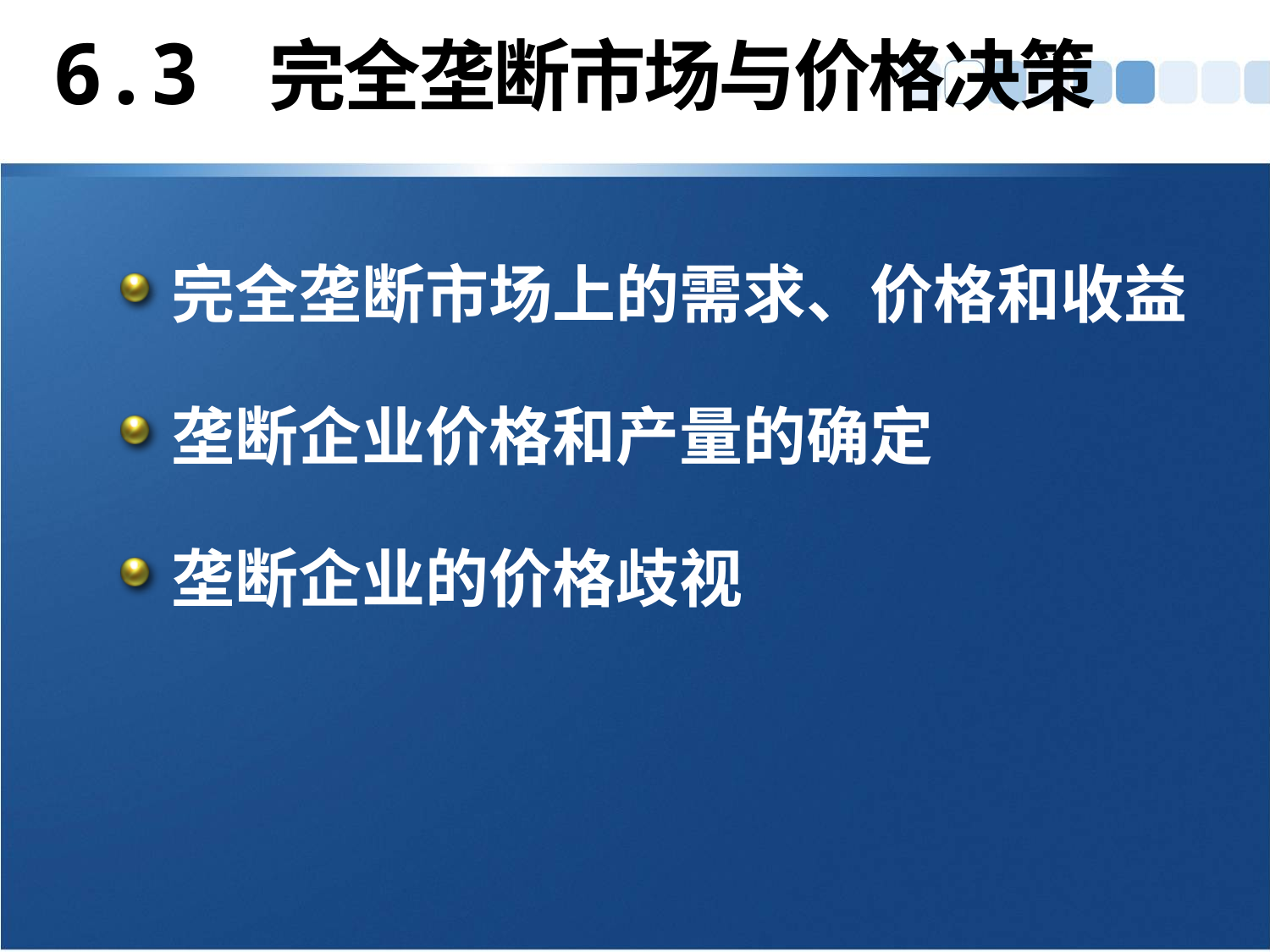

# 6.3 完全垄断市场与价格决策
完全垄断市场上的需求、价格和收益
垄断企业价格和产量的确定
垄断企业的价格歧视